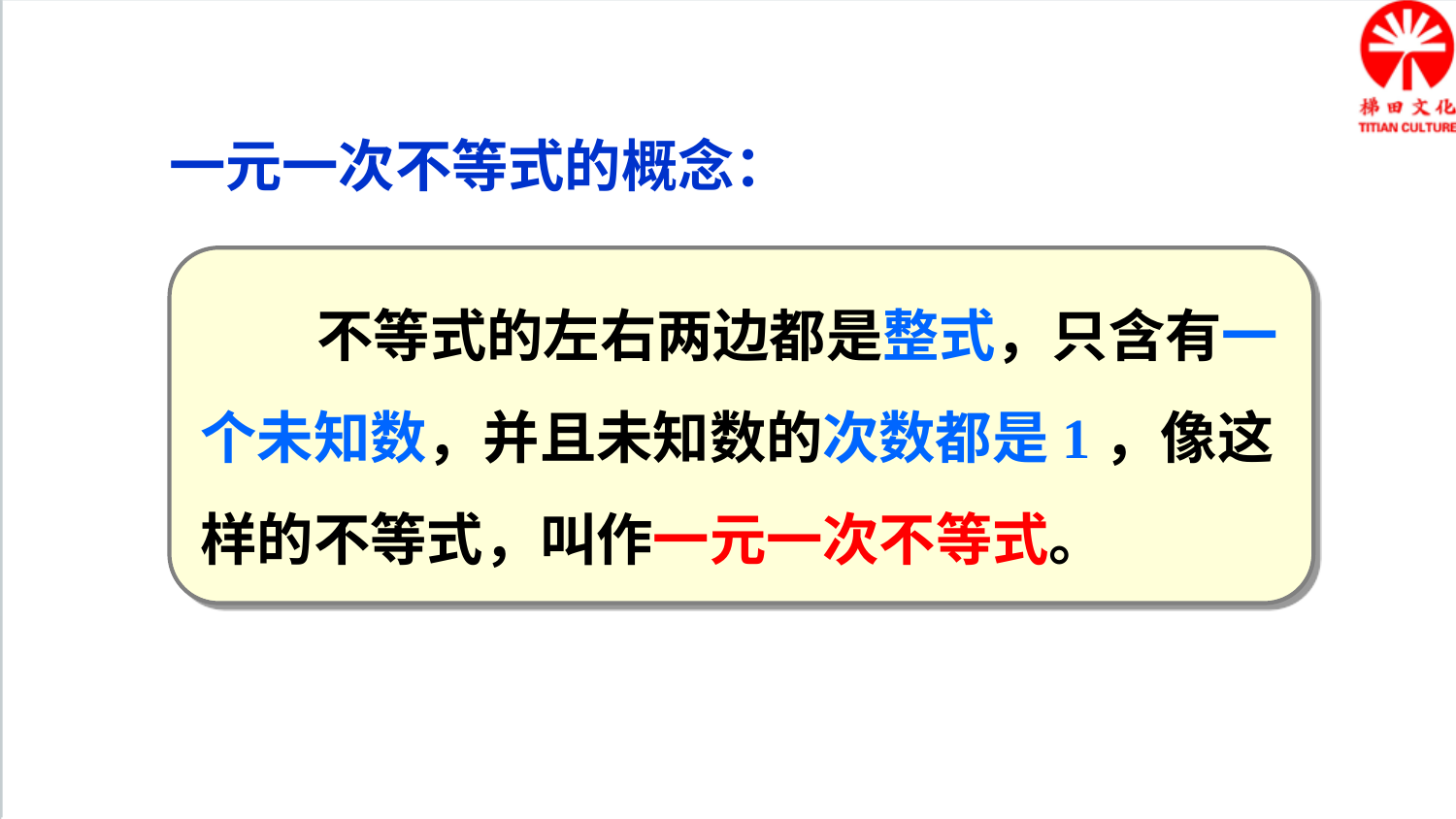

一元一次不等式的概念：

        不等式的左右两边都是整式，只含有一个未知数，并且未知数的次数都是1，像这样的不等式，叫作一元一次不等式。